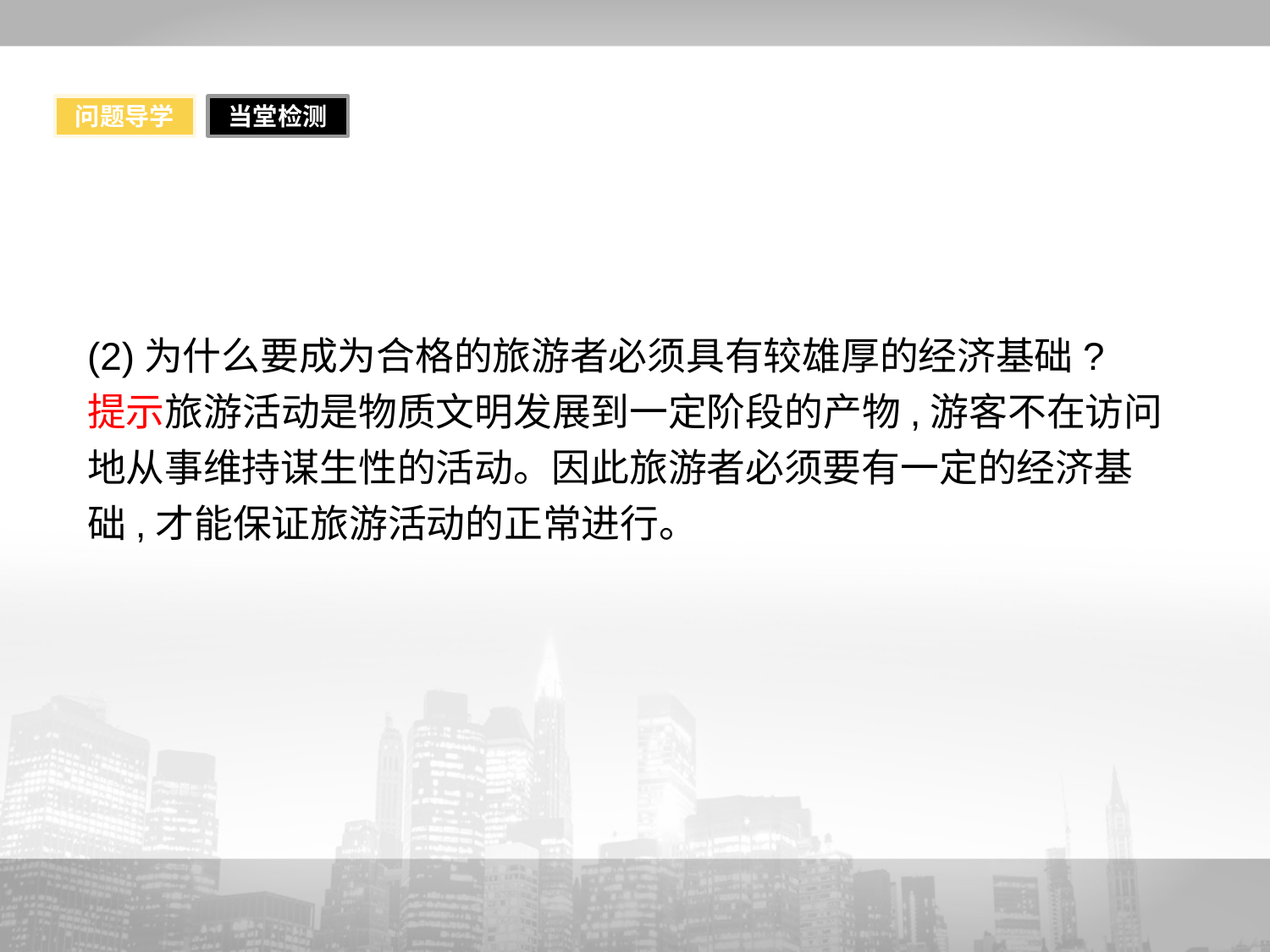

问题导学
当堂检测
(2)为什么要成为合格的旅游者必须具有较雄厚的经济基础?
提示旅游活动是物质文明发展到一定阶段的产物,游客不在访问地从事维持谋生性的活动。因此旅游者必须要有一定的经济基础,才能保证旅游活动的正常进行。